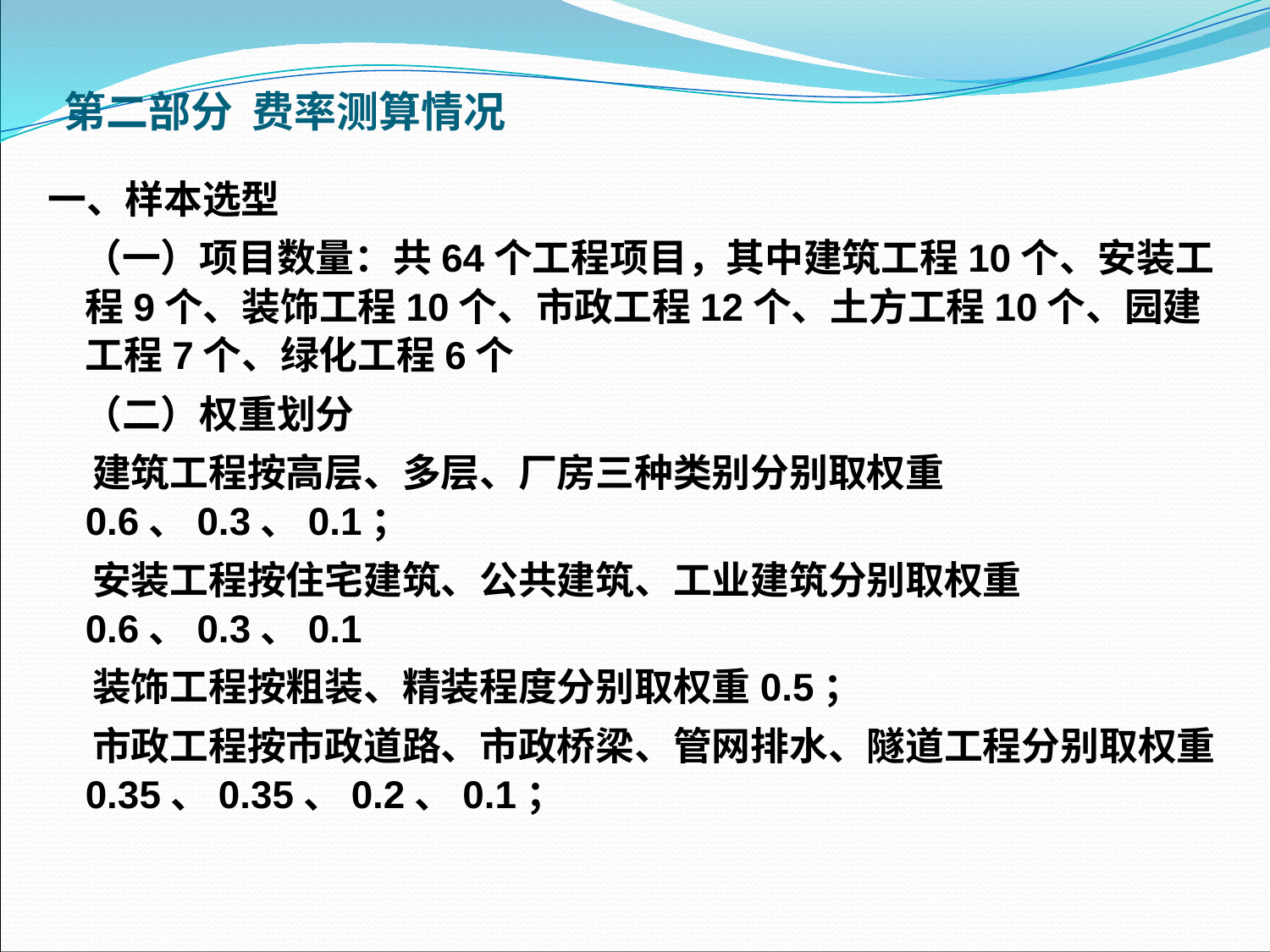

第二部分  费率测算情况
一、样本选型
   （一）项目数量：共64个工程项目，其中建筑工程10个、安装工程9个、装饰工程10个、市政工程12个、土方工程10个、园建工程7个、绿化工程6个
   （二）权重划分
    建筑工程按高层、多层、厂房三种类别分别取权重0.6、0.3、0.1；
    安装工程按住宅建筑、公共建筑、工业建筑分别取权重0.6、0.3、0.1
    装饰工程按粗装、精装程度分别取权重0.5；
    市政工程按市政道路、市政桥梁、管网排水、隧道工程分别取权重0.35、0.35、0.2、0.1；